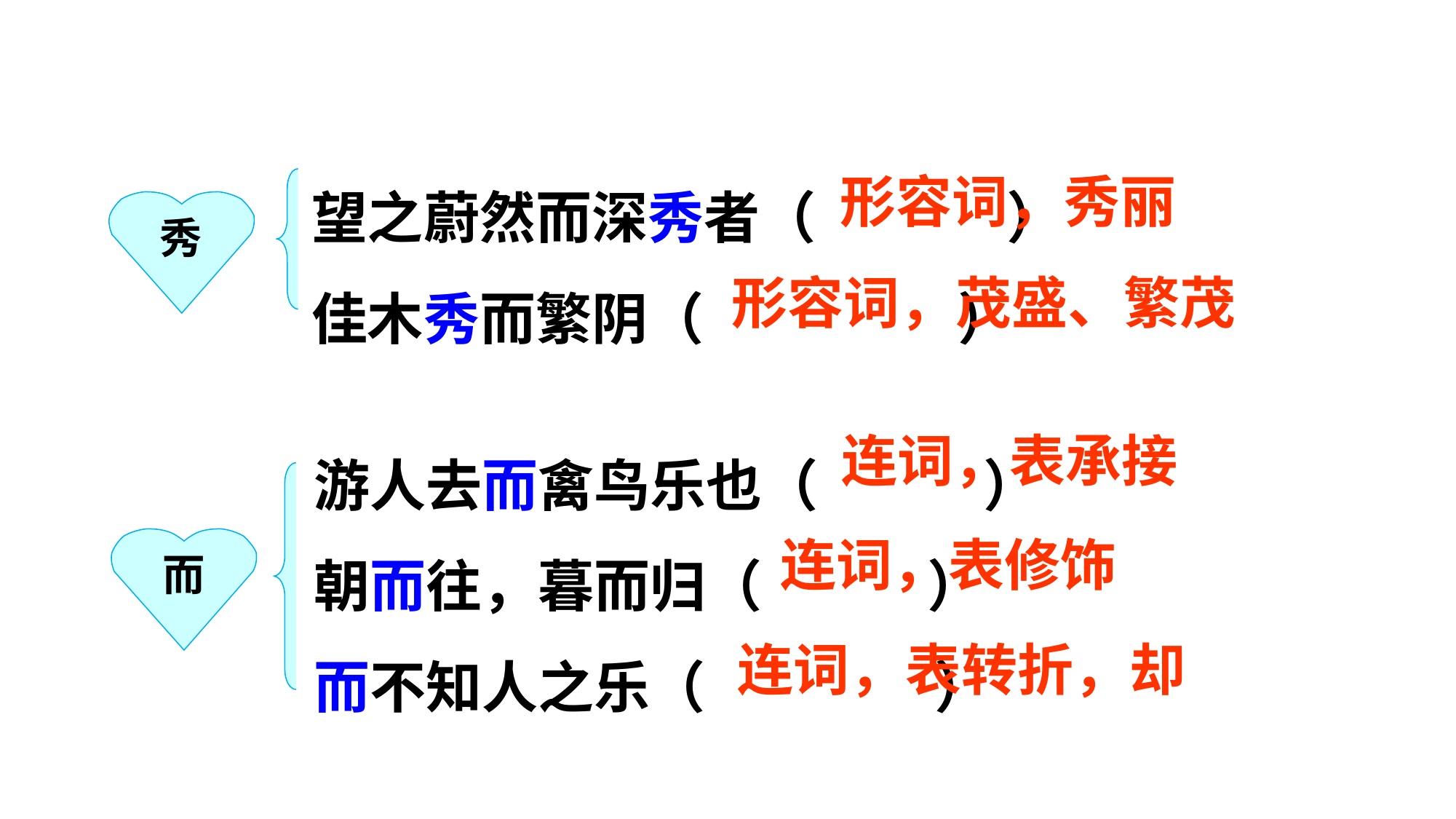

望之蔚然而深秀者（               ）
佳木秀而繁阴（                    ）
形容词，秀丽

秀
形容词，茂盛、繁茂
游人去而禽鸟乐也（             ）
朝而往，暮而归（             ）
而不知人之乐（                  ）
连词，表承接

而
连词，表修饰
连词，表转折，却